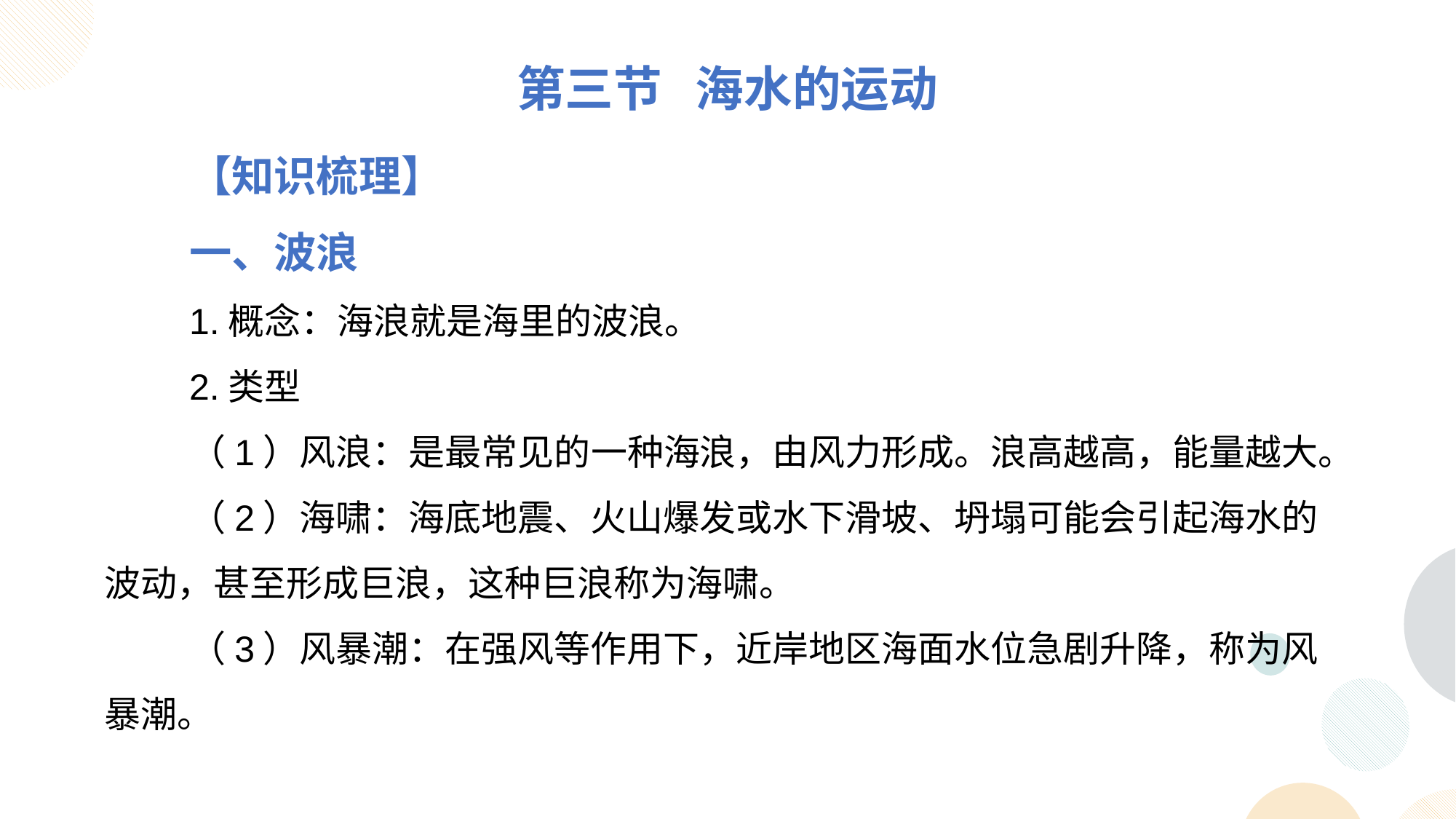

第三节   海水的运动

【知识梳理】
一、波浪
1.概念：海浪就是海里的波浪。
2.类型
（1）风浪：是最常见的一种海浪，由风力形成。浪高越高，能量越大。
（2）海啸：海底地震、火山爆发或水下滑坡、坍塌可能会引起海水的波动，甚至形成巨浪，这种巨浪称为海啸。
（3）风暴潮：在强风等作用下，近岸地区海面水位急剧升降，称为风暴潮。